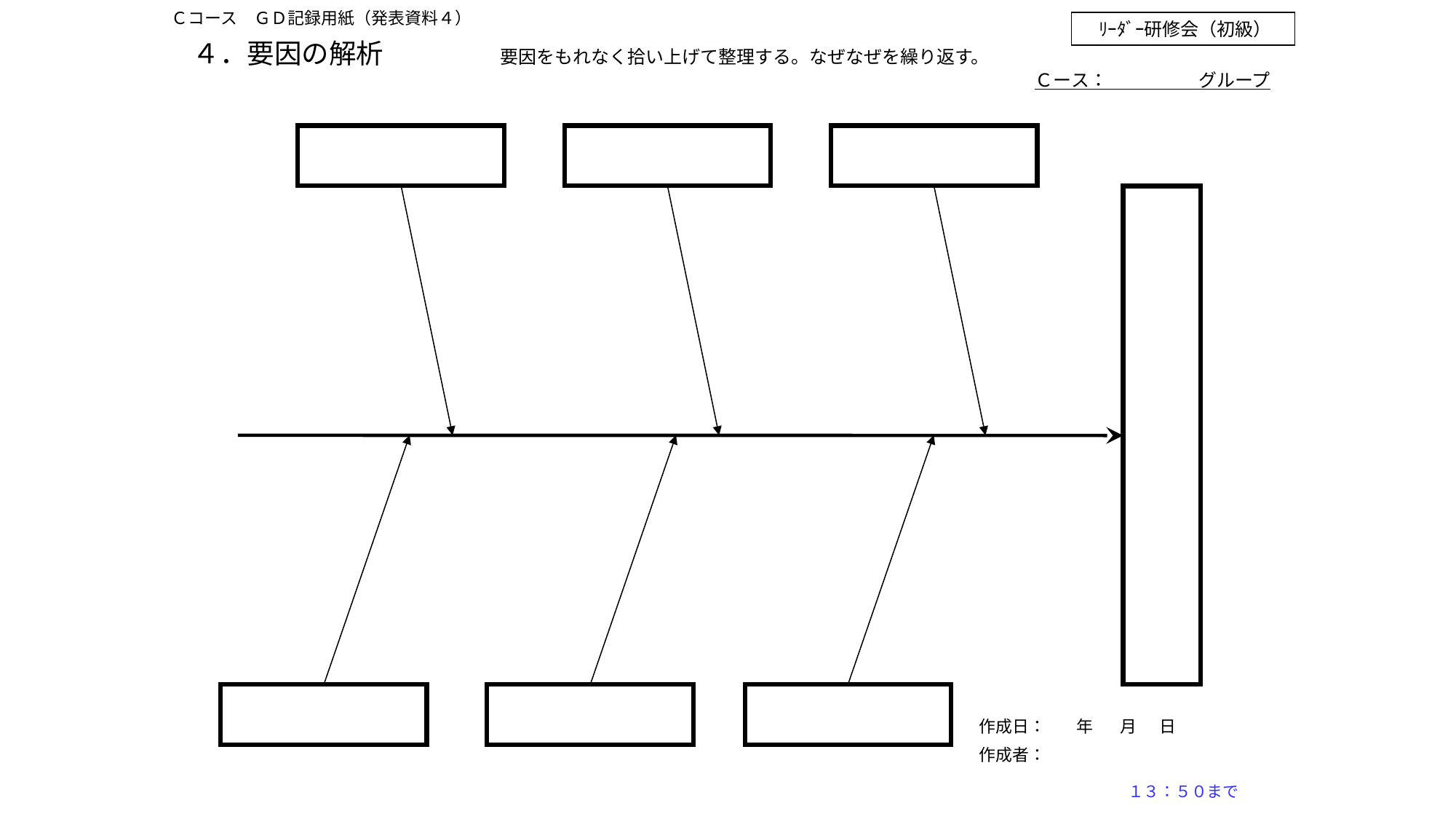

Ｃコース　ＧＤ記録用紙（発表資料４）
ﾘｰﾀﾞｰ研修会（初級）
４．要因の解析
要因をもれなく拾い上げて整理する。なぜなぜを繰り返す。
Ｃース：　　　　　グループ

作成日：        年       月      日
作成者：
１３：５０まで